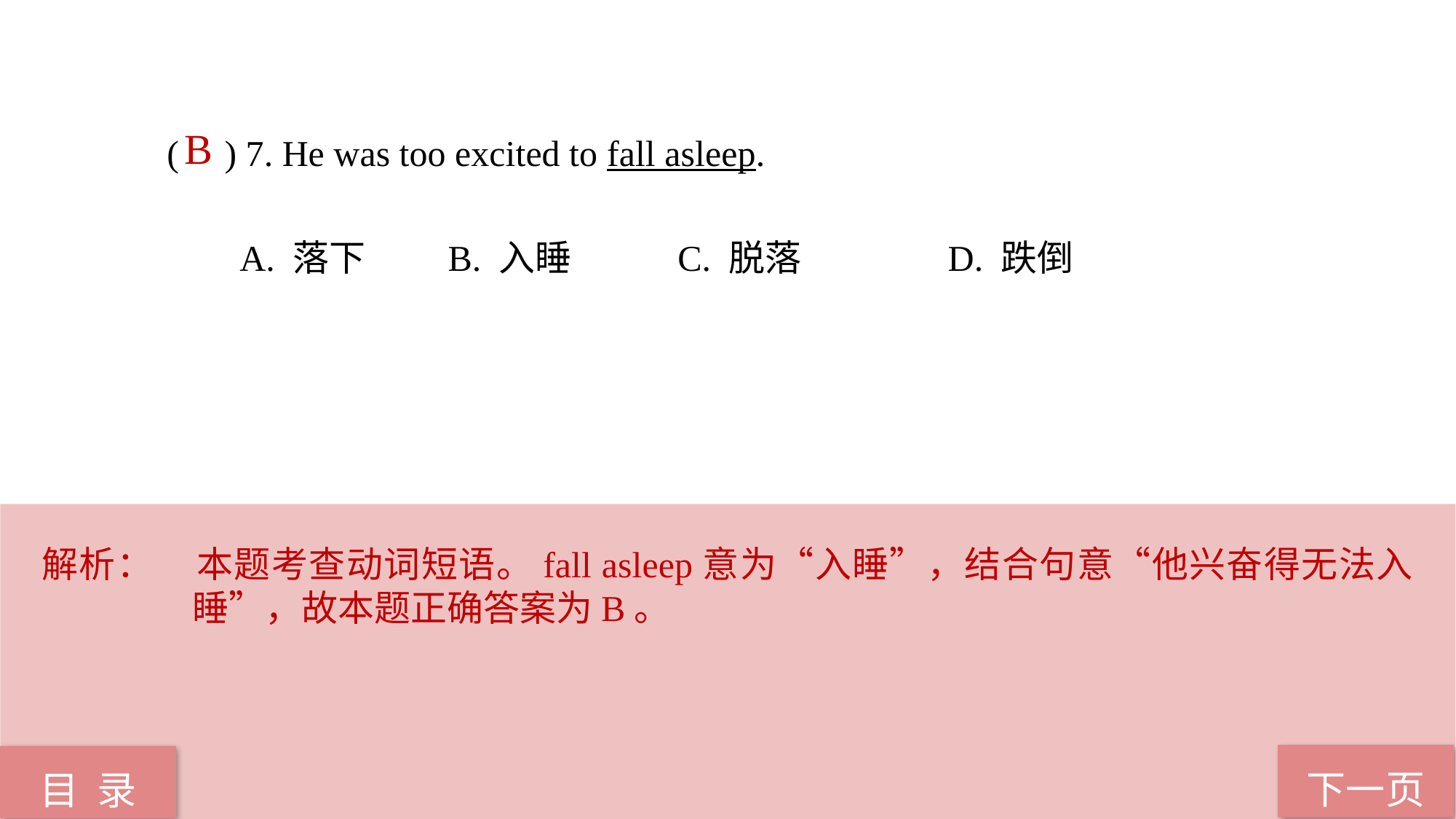

(     ) 7. He was too excited to fall asleep.

        A. 落下         B. 入睡	        C. 脱落       	 D. 跌倒
B
解析：	本题考查动词短语。fall asleep意为“入睡”，结合句意“他兴奋得无法入睡”，故本题正确答案为B。